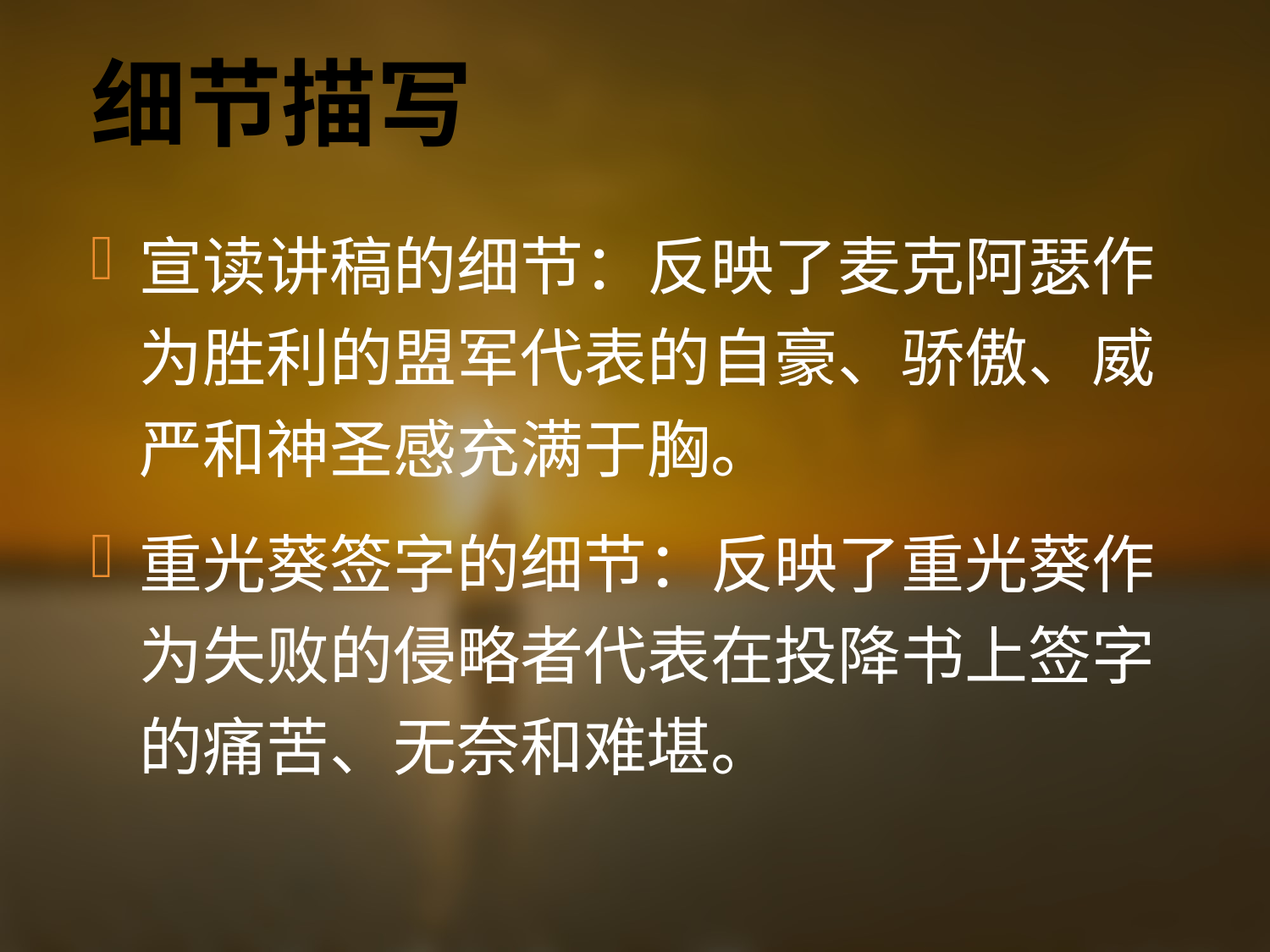

# 细节描写
宣读讲稿的细节：反映了麦克阿瑟作为胜利的盟军代表的自豪、骄傲、威严和神圣感充满于胸。
重光葵签字的细节：反映了重光葵作为失败的侵略者代表在投降书上签字的痛苦、无奈和难堪。